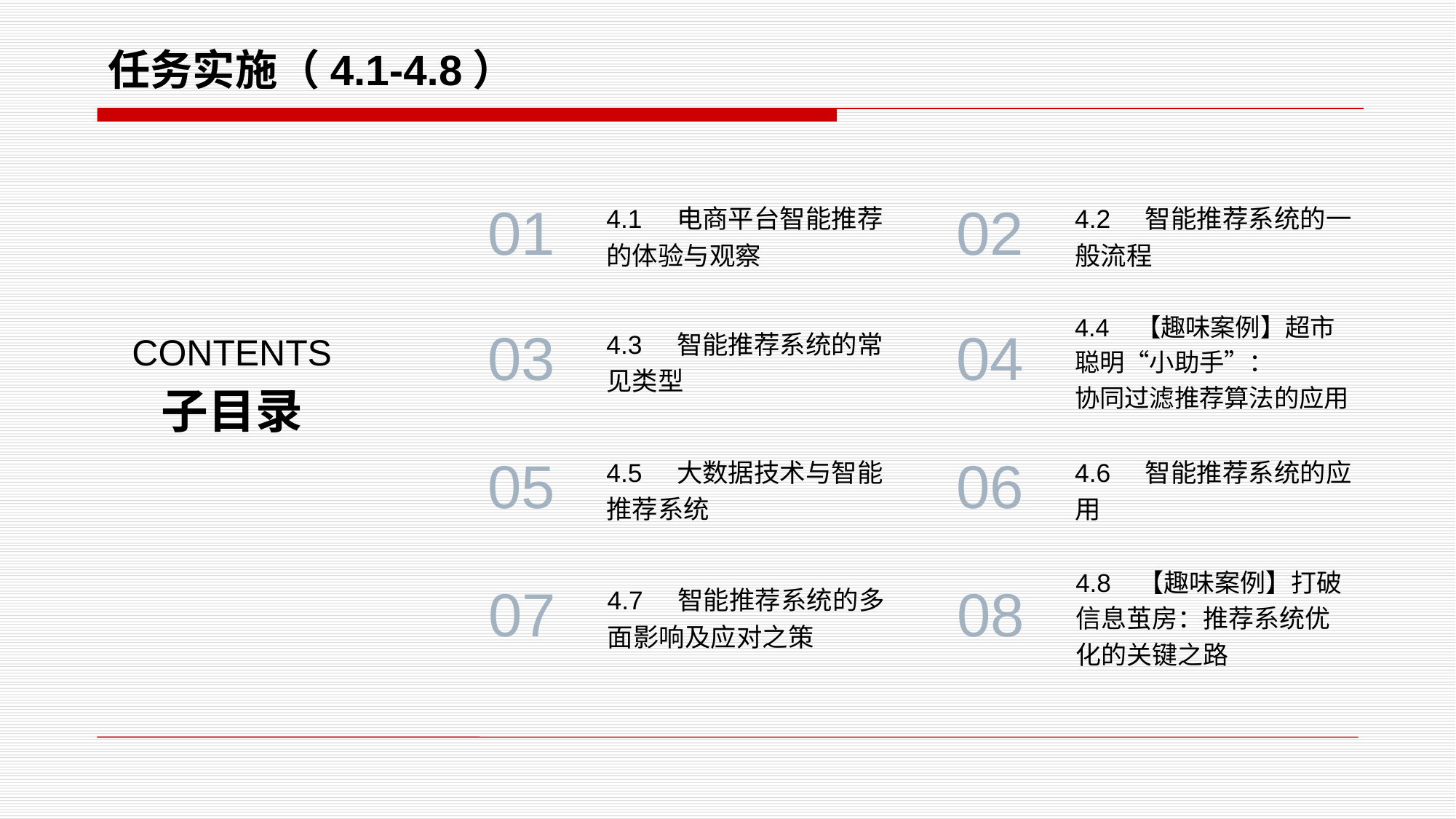

任务实施（4.1-4.8）
4.1    电商平台智能推荐的体验与观察
4.2    智能推荐系统的一般流程
01
02
4.3    智能推荐系统的常见类型
4.4   【趣味案例】超市聪明“小助手”：
协同过滤推荐算法的应用
CONTENTS
03
04
子目录
4.5    大数据技术与智能推荐系统
4.6    智能推荐系统的应用
05
06
4.7    智能推荐系统的多面影响及应对之策
4.8   【趣味案例】打破信息茧房：推荐系统优化的关键之路
07
08